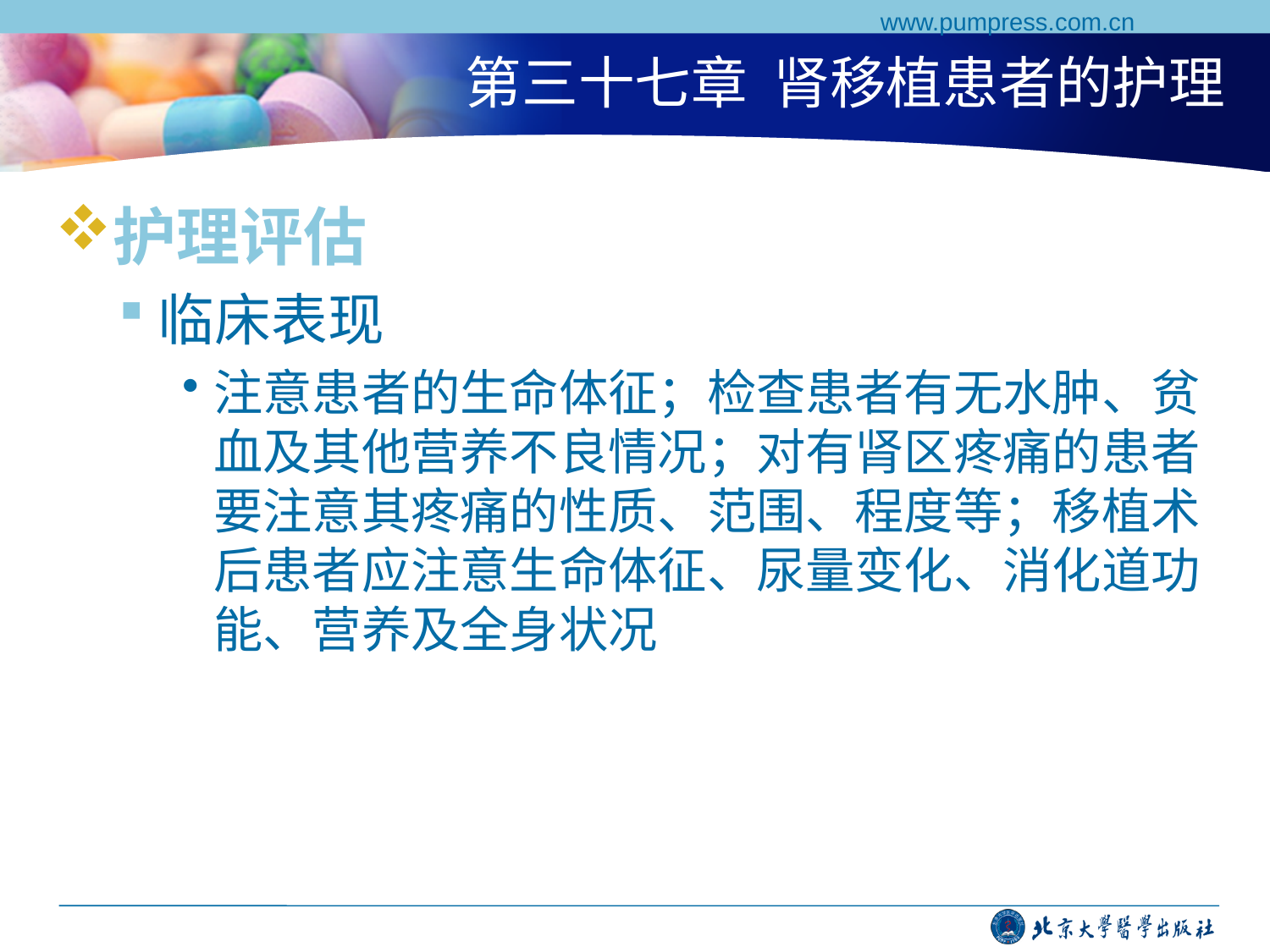

www.pumpress.com.cn
# 第三十七章  肾移植患者的护理
护理评估
临床表现
注意患者的生命体征；检查患者有无水肿、贫血及其他营养不良情况；对有肾区疼痛的患者要注意其疼痛的性质、范围、程度等；移植术后患者应注意生命体征、尿量变化、消化道功能、营养及全身状况